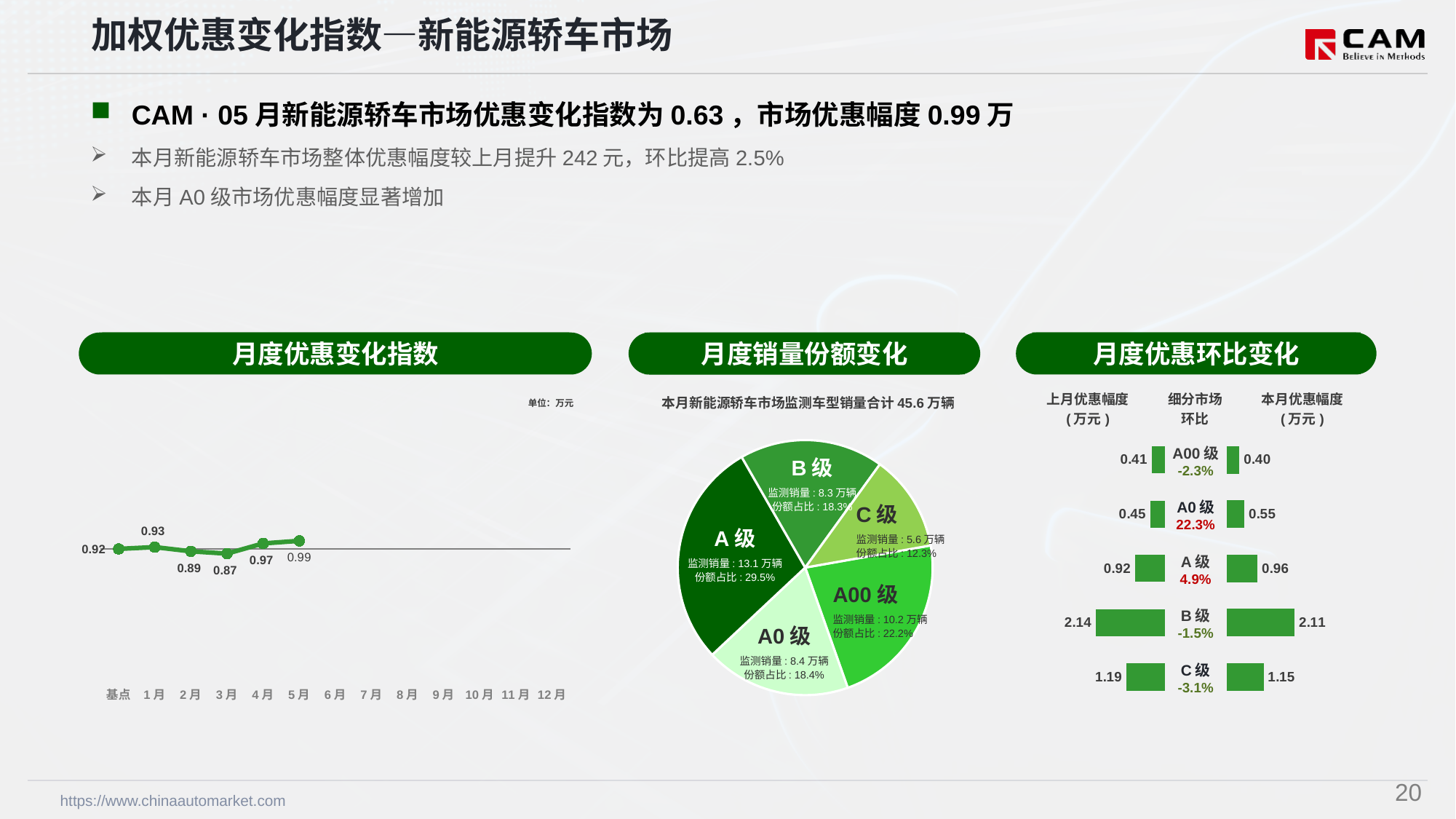

加权优惠变化指数—新能源轿车市场
CAM · 05月新能源轿车市场优惠变化指数为0.63，市场优惠幅度0.99万
本月新能源轿车市场整体优惠幅度较上月提升242元，环比提高2.5%
本月A0级市场优惠幅度显著增加
月度优惠变化指数

月度优惠环比变化

月度销量份额变化

本月新能源轿车市场监测车型销量合计45.6万辆

### Chart

| Category | 细分市场 |
|---|---|
| A00级 | 101872.0 |
| A0 | 84004.0 |
| A级 | 130720.0 |
| B级 | 83241.0 |
| C级 | 55844.0 |
B级
监测销量: 8.3万辆
份额占比: 18.3%
C级
监测销量: 5.6万辆
份额占比: 12.3%
A级
监测销量: 13.1万辆
份额占比: 29.5%
A00级
监测销量: 10.2万辆
份额占比: 22.2%
A0级
监测销量: 8.4万辆
份额占比: 18.4%

### Chart

| Category | Y2024 |
|---|---|
| 基点 | 0.0 |
| 1月 | 0.14 |
| 2月 | -0.19 |
| 3月 | -0.37 |
| 4月 | 0.43 |
| 5月 | 0.63 |
| 6月 | None |
| 7月 | None |
| 8月 | None |
| 9月 | None |
| 10月 | None |
| 11月 | None |
| 12月 | None |
| 上月优惠幅度 (万元) | 细分市场 环比 | 本月优惠幅度 (万元) |
| --- | --- | --- |
单位：万元
| A00级 -2.3% |
| --- |
| A0级 22.3% |
| A级 4.9% |
| B级 -1.5% |
| C级 -3.1% |

### Chart

| Category | 成交均价 |
|---|---|
| A00 | 0.41 |
| A0 | 0.45 |
| A | 0.92 |
| B | 2.14 |
| C | 1.19 |

### Chart

| Category | 金额 |
|---|---|
| A00 | 0.4 |
| A0 | 0.55 |
| A | 0.96 |
| B | 2.11 |
| C | 1.15 |
20